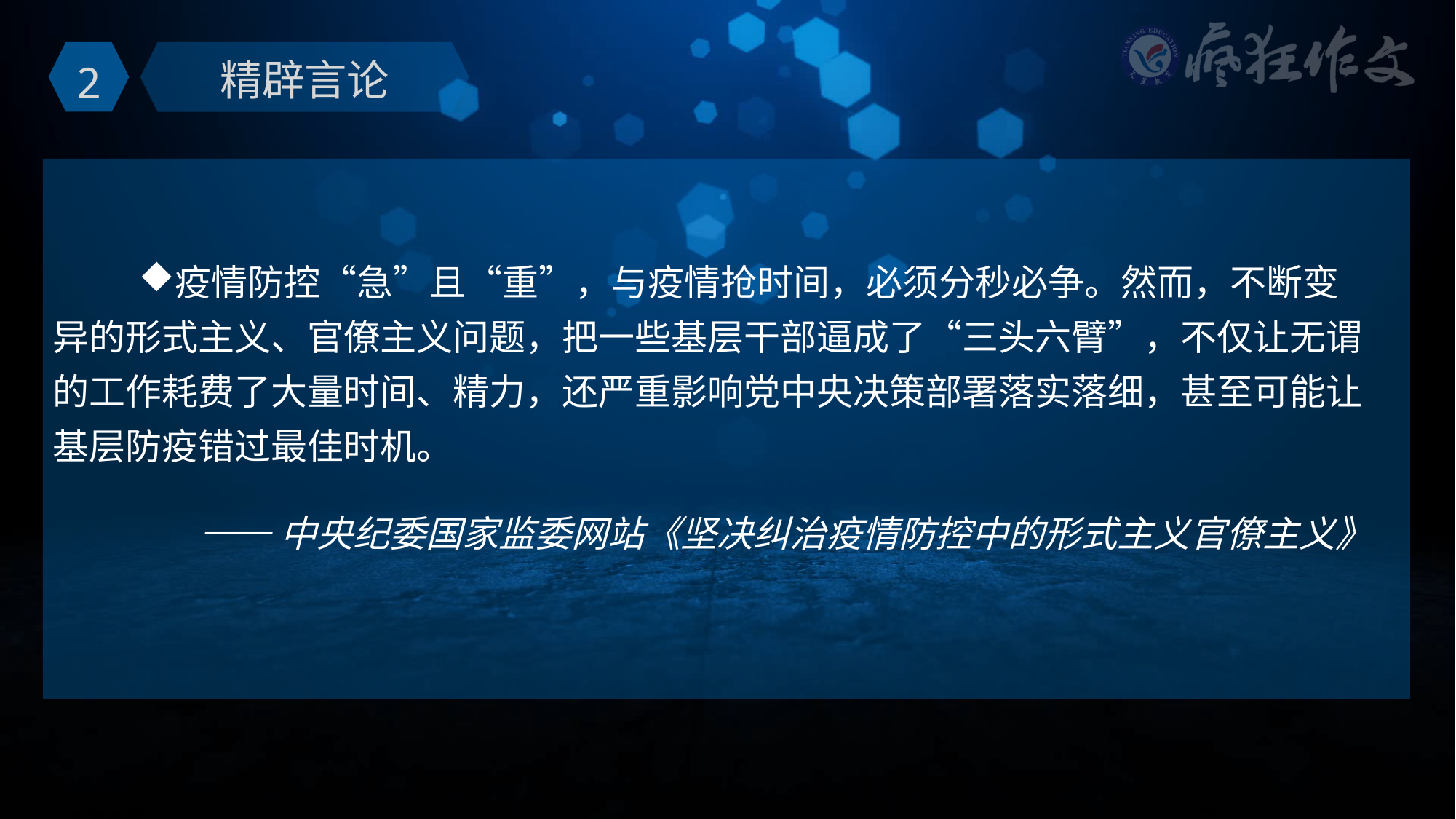

2
精辟言论

疫情防控“急”且“重”，与疫情抢时间，必须分秒必争。然而，不断变异的形式主义、官僚主义问题，把一些基层干部逼成了“三头六臂”，不仅让无谓的工作耗费了大量时间、精力，还严重影响党中央决策部署落实落细，甚至可能让基层防疫错过最佳时机。

——中央纪委国家监委网站《坚决纠治疫情防控中的形式主义官僚主义》